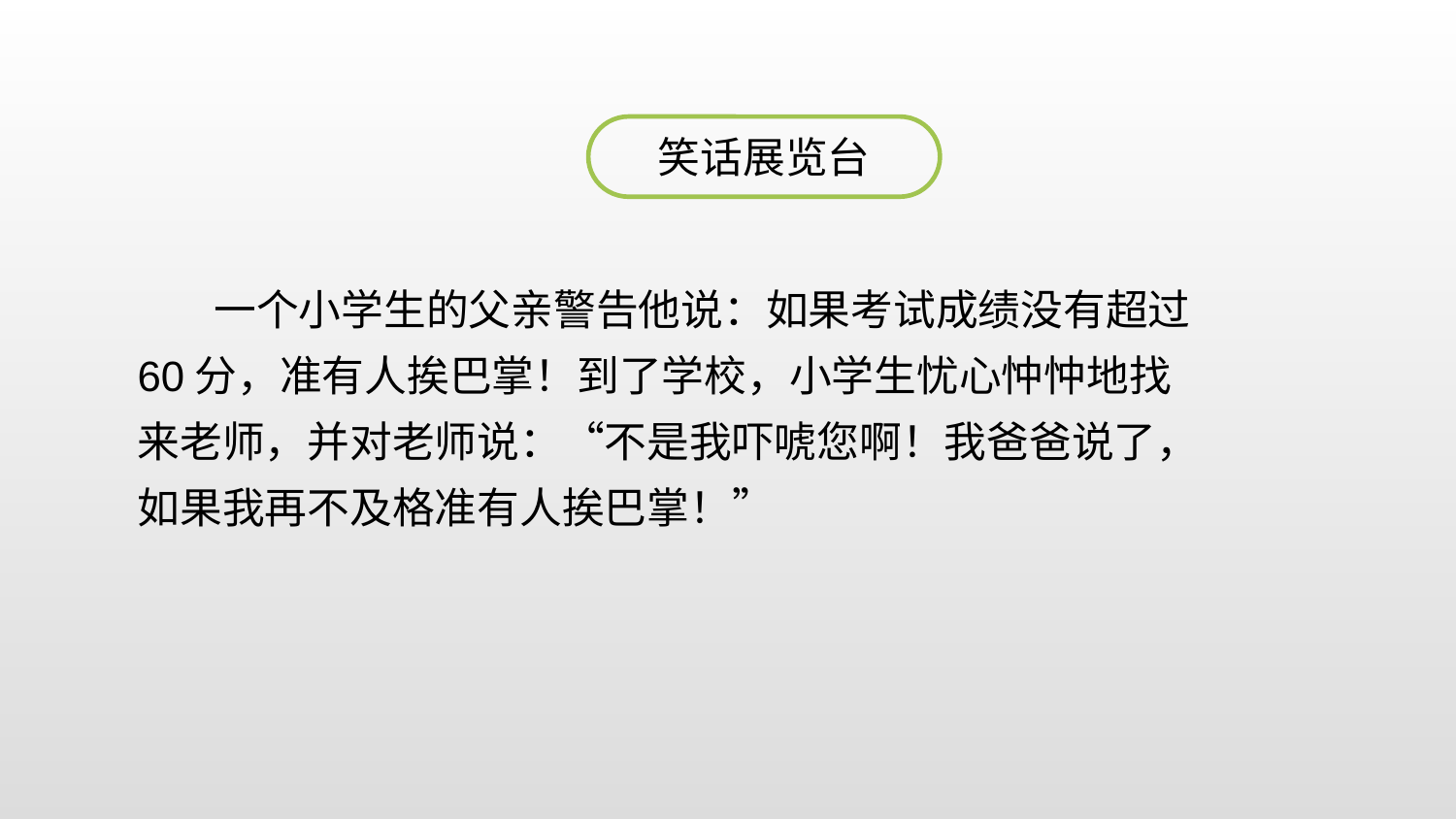

笑话展览台
       一个小学生的父亲警告他说：如果考试成绩没有超过60分，准有人挨巴掌！到了学校，小学生忧心忡忡地找来老师，并对老师说：“不是我吓唬您啊！我爸爸说了，如果我再不及格准有人挨巴掌！”